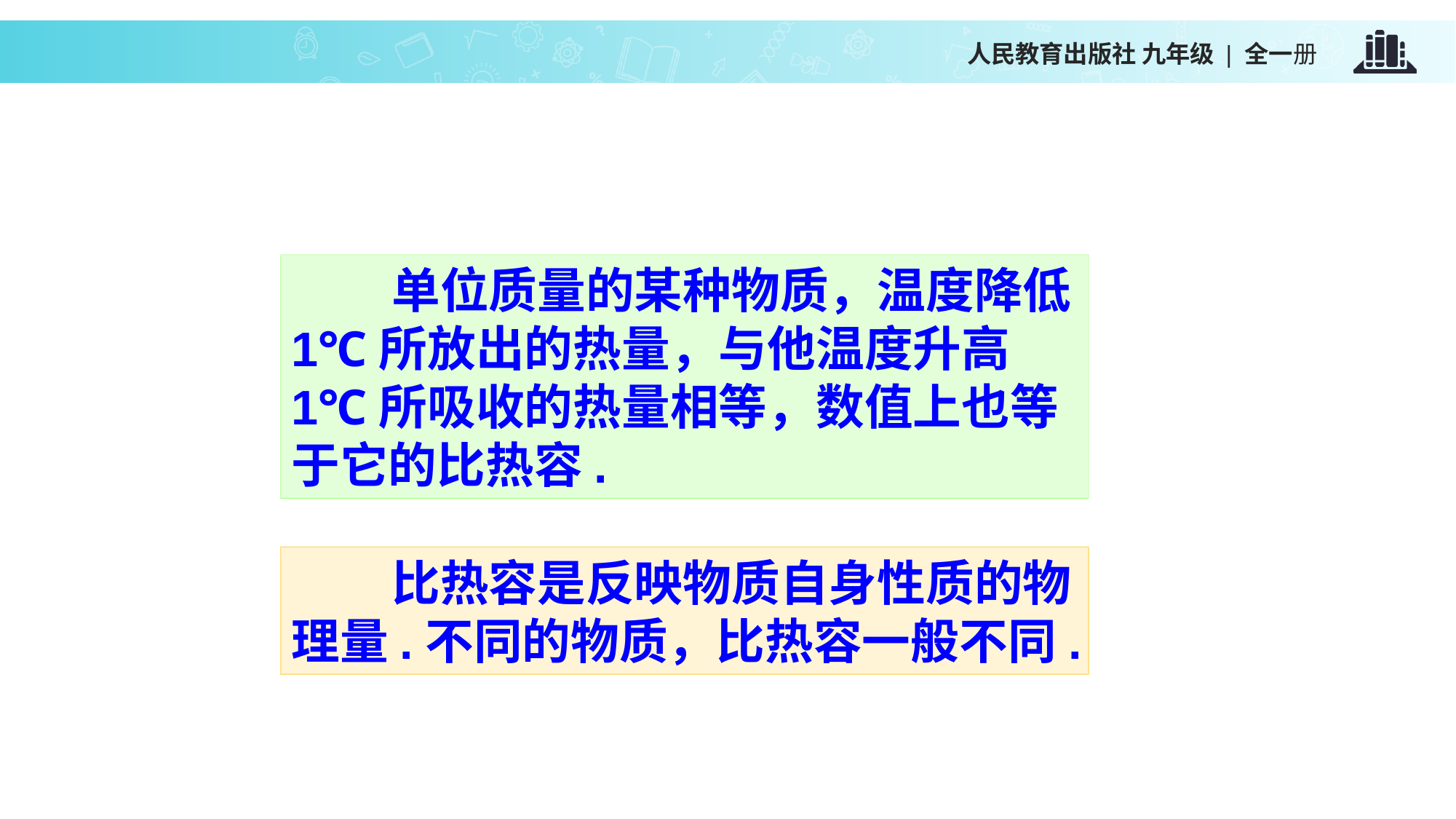

单位质量的某种物质，温度降低 1℃所放出的热量，与他温度升高 1℃所吸收的热量相等，数值上也等于它的比热容.
        比热容是反映物质自身性质的物理量.不同的物质，比热容一般不同.